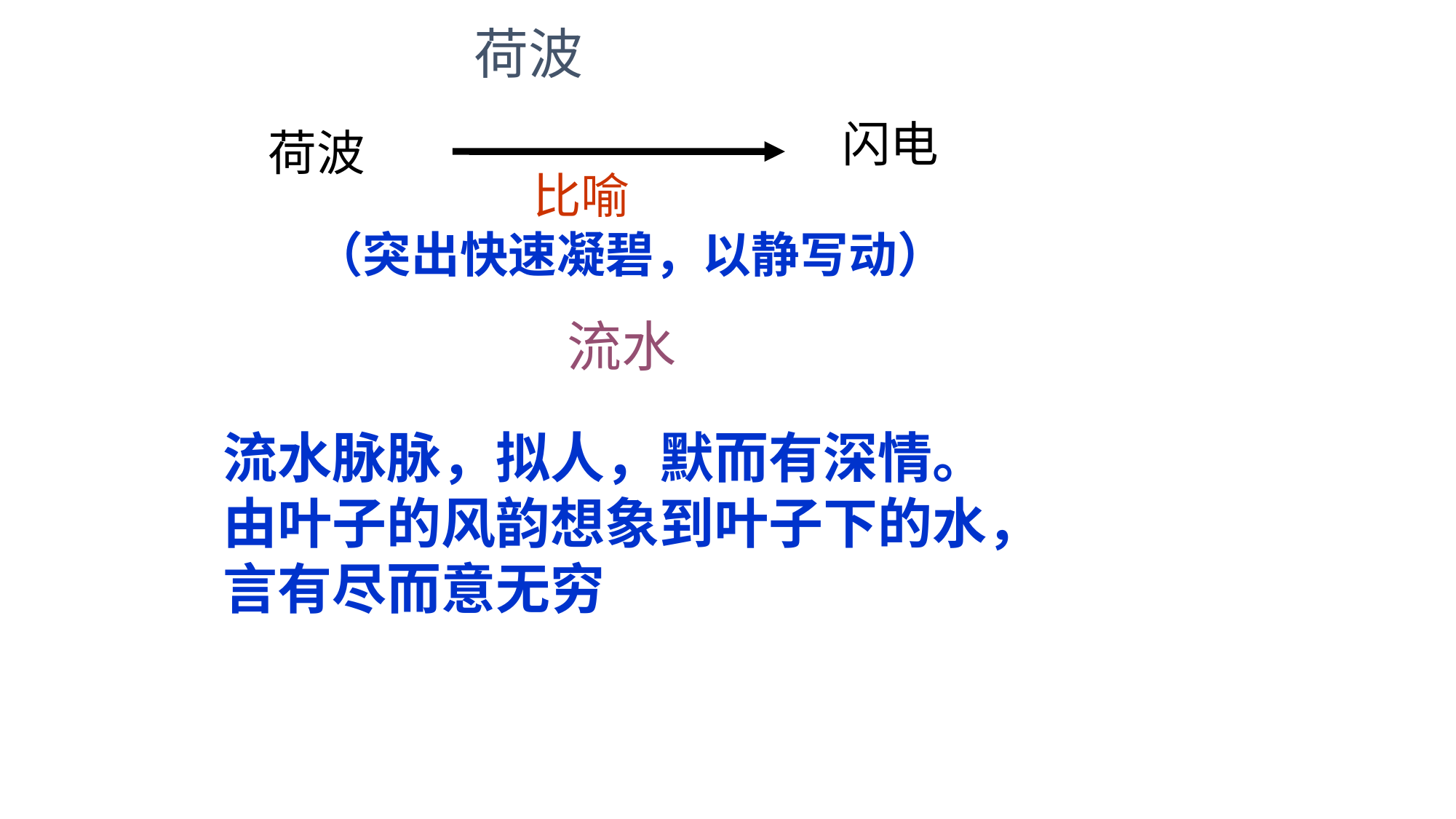

荷波
闪电
 荷波

比喻
（突出快速凝碧，以静写动）
流水
流水脉脉，拟人，默而有深情。
由叶子的风韵想象到叶子下的水，
言有尽而意无穷